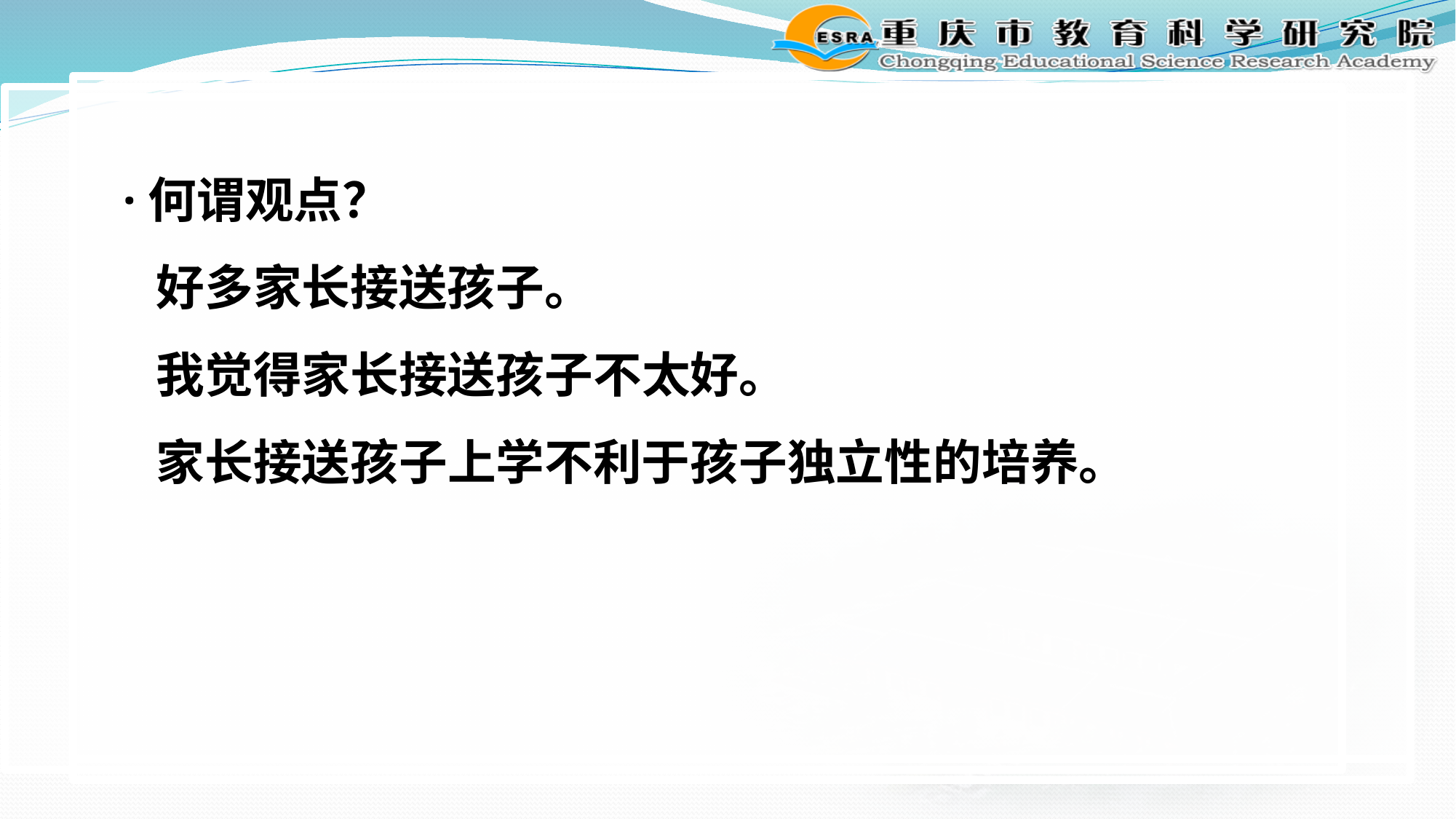

·何谓观点？
  好多家长接送孩子。
  我觉得家长接送孩子不太好。
  家长接送孩子上学不利于孩子独立性的培养。